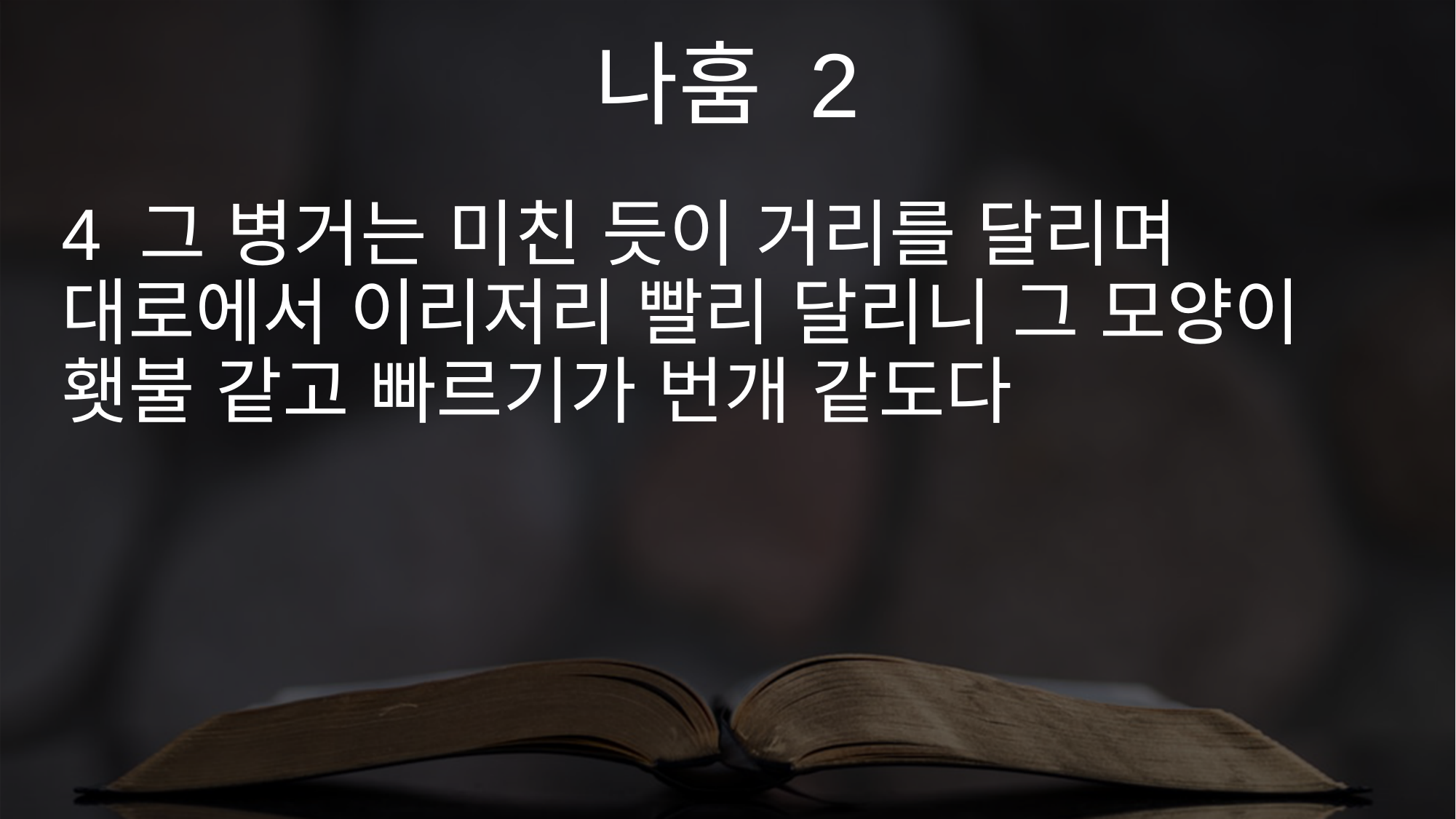

나훔 2
4 그 병거는 미친 듯이 거리를 달리며 대로에서 이리저리 빨리 달리니 그 모양이 횃불 같고 빠르기가 번개 같도다